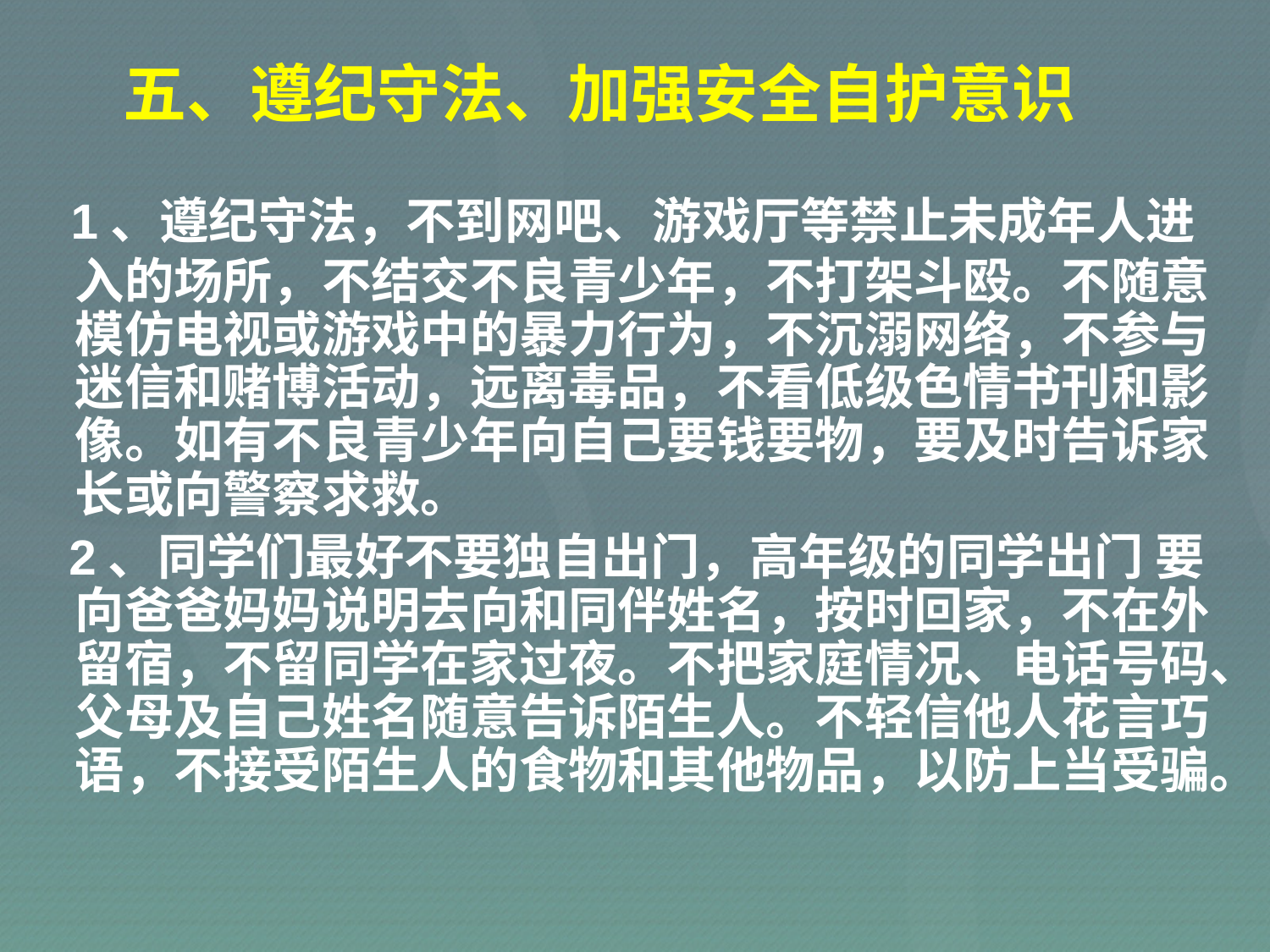

# 五、遵纪守法、加强安全自护意识
  1、遵纪守法，不到网吧、游戏厅等禁止未成年人进入的场所，不结交不良青少年，不打架斗殴。不随意模仿电视或游戏中的暴力行为，不沉溺网络，不参与迷信和赌博活动，远离毒品，不看低级色情书刊和影像。如有不良青少年向自己要钱要物，要及时告诉家长或向警察求救。
   2、同学们最好不要独自出门，高年级的同学出门 要向爸爸妈妈说明去向和同伴姓名，按时回家，不在外留宿，不留同学在家过夜。不把家庭情况、电话号码、父母及自己姓名随意告诉陌生人。不轻信他人花言巧语，不接受陌生人的食物和其他物品，以防上当受骗。